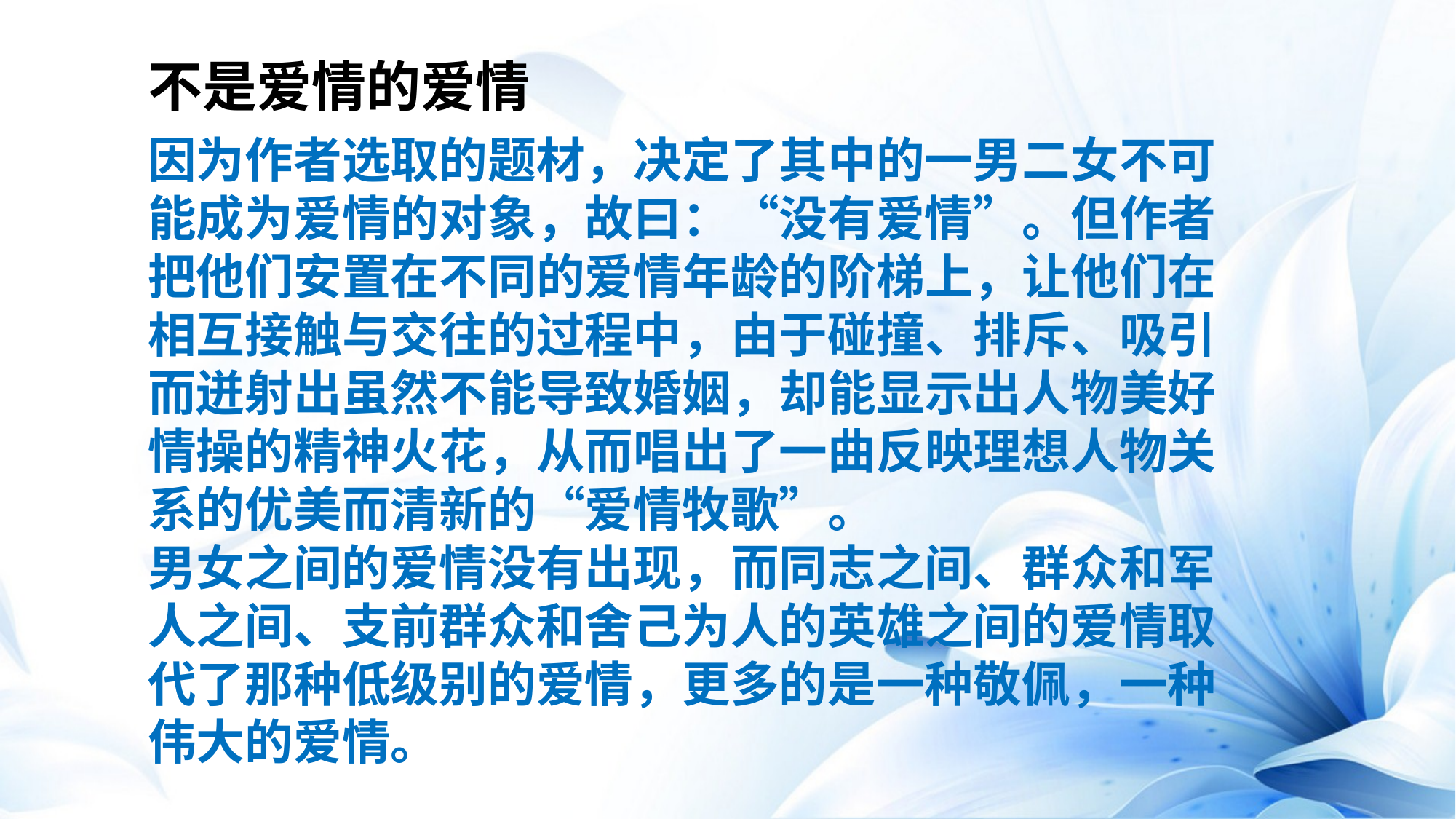

不是爱情的爱情
因为作者选取的题材，决定了其中的一男二女不可能成为爱情的对象，故曰：“没有爱情”。但作者把他们安置在不同的爱情年龄的阶梯上，让他们在相互接触与交往的过程中，由于碰撞、排斥、吸引而迸射出虽然不能导致婚姻，却能显示出人物美好情操的精神火花，从而唱出了一曲反映理想人物关系的优美而清新的“爱情牧歌”。
男女之间的爱情没有出现，而同志之间、群众和军人之间、支前群众和舍己为人的英雄之间的爱情取代了那种低级别的爱情，更多的是一种敬佩，一种伟大的爱情。